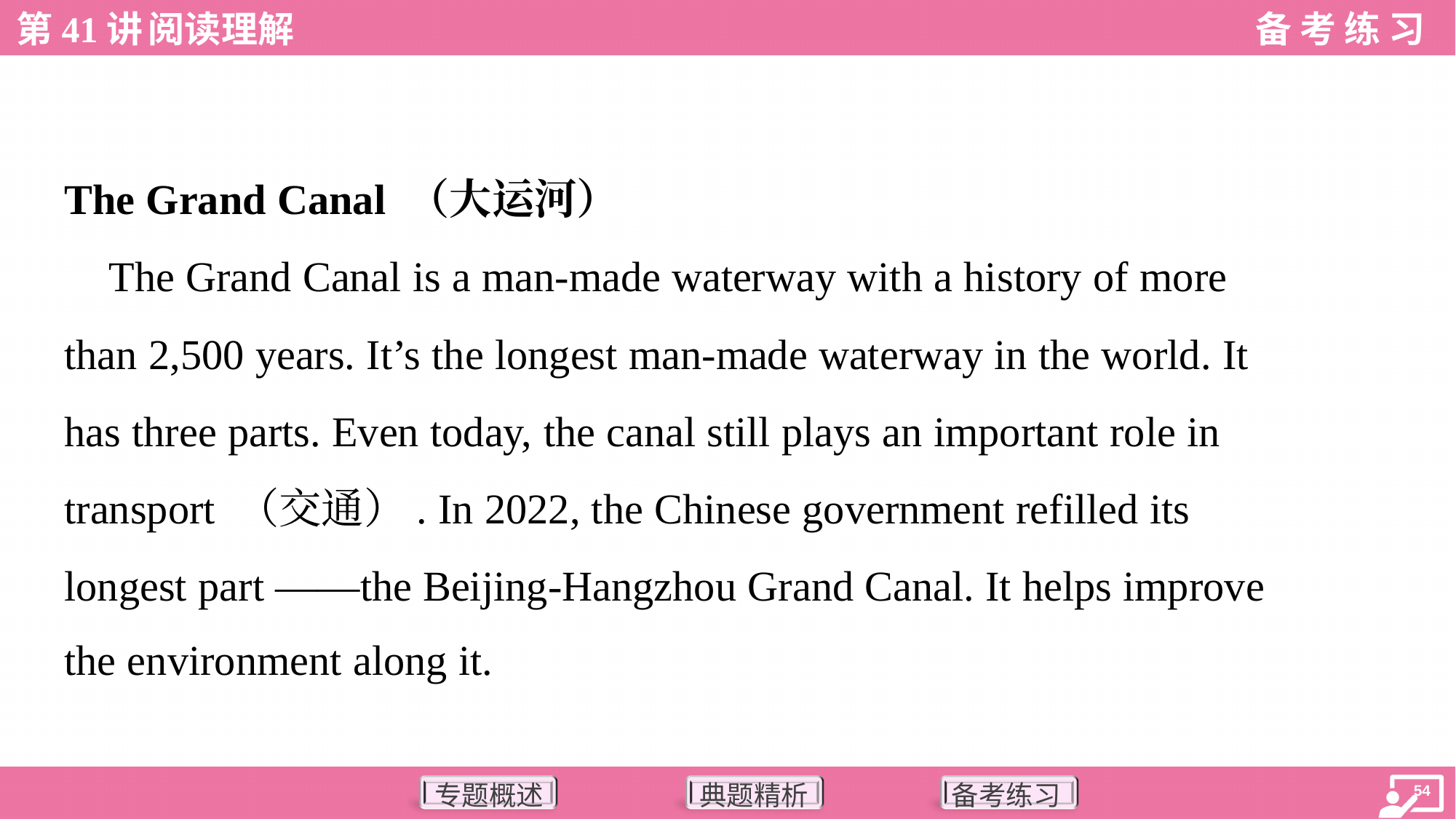

The Grand Canal （大运河）
    The Grand Canal is a man-made waterway with a history of more
than 2,500 years. It’s the longest man-made waterway in the world. It
has three parts. Even today, the canal still plays an important role in
transport （交通）. In 2022, the Chinese government refilled its
longest part ——the Beijing-Hangzhou Grand Canal. It helps improve
the environment along it.